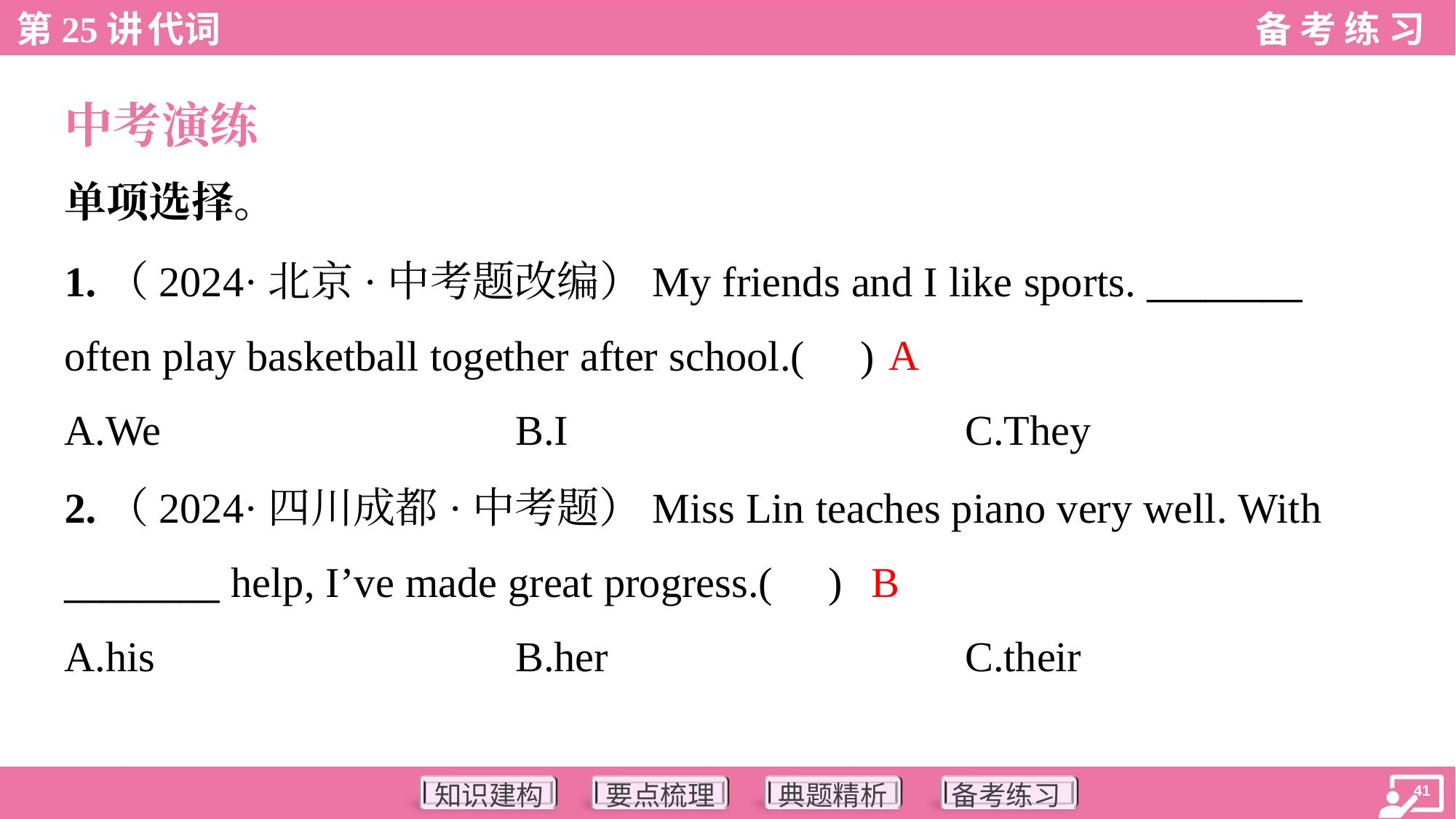

中考演练
单项选择。
1.（2024·北京·中考题改编）My friends and I like sports. ________
often play basketball together after school.(     )
A
A.We	B.I	C.They
2.（2024·四川成都·中考题）Miss Lin teaches piano very well. With
________ help, I’ve made great progress.(     )
B
A.his	B.her	C.their